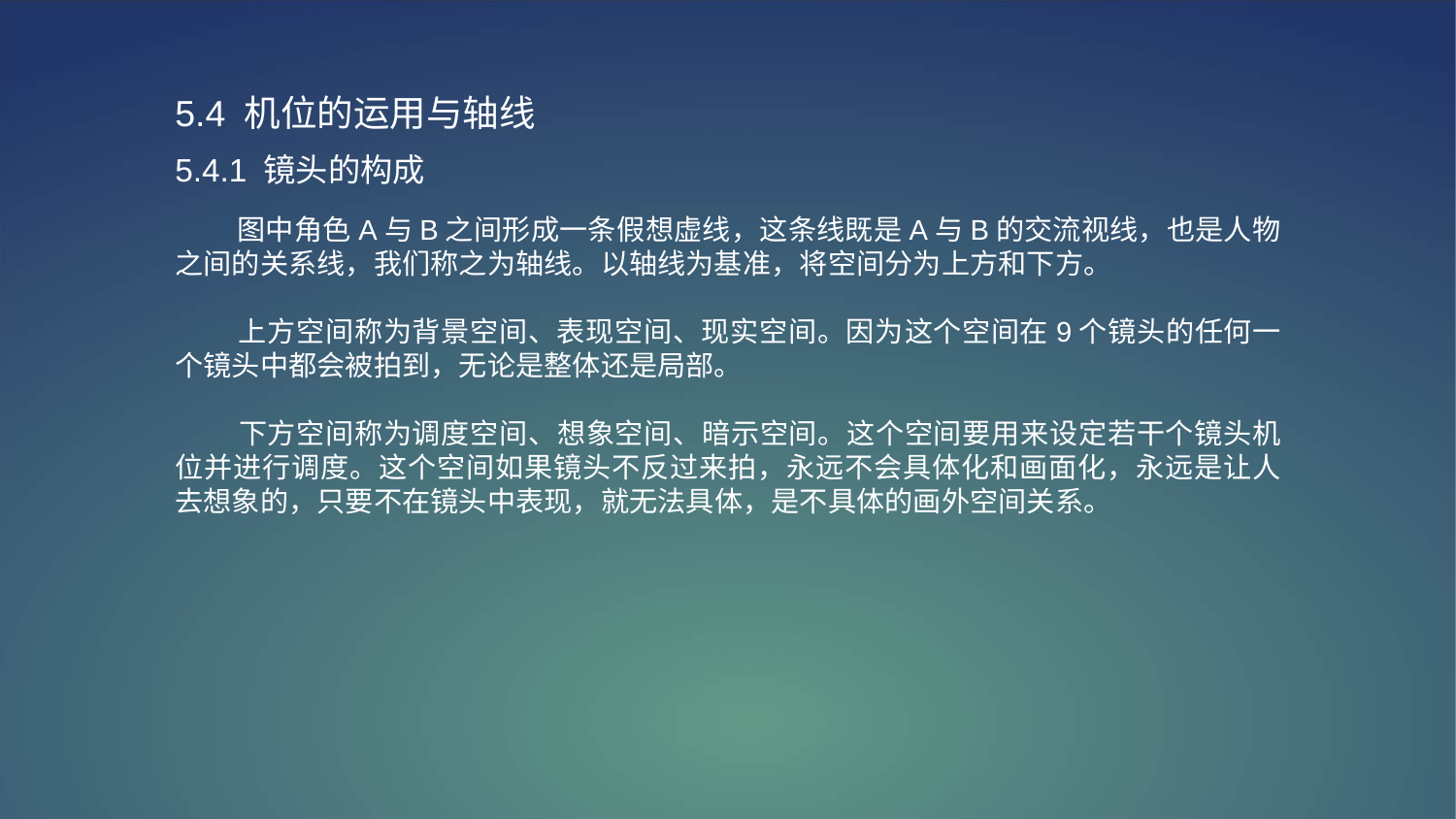

5.4 机位的运用与轴线
5.4.1 镜头的构成
  图中角色A与B之间形成一条假想虚线，这条线既是A与B的交流视线，也是人物之间的关系线，我们称之为轴线。以轴线为基准，将空间分为上方和下方。

  上方空间称为背景空间、表现空间、现实空间。因为这个空间在9个镜头的任何一个镜头中都会被拍到，无论是整体还是局部。

  下方空间称为调度空间、想象空间、暗示空间。这个空间要用来设定若干个镜头机位并进行调度。这个空间如果镜头不反过来拍，永远不会具体化和画面化，永远是让人去想象的，只要不在镜头中表现，就无法具体，是不具体的画外空间关系。